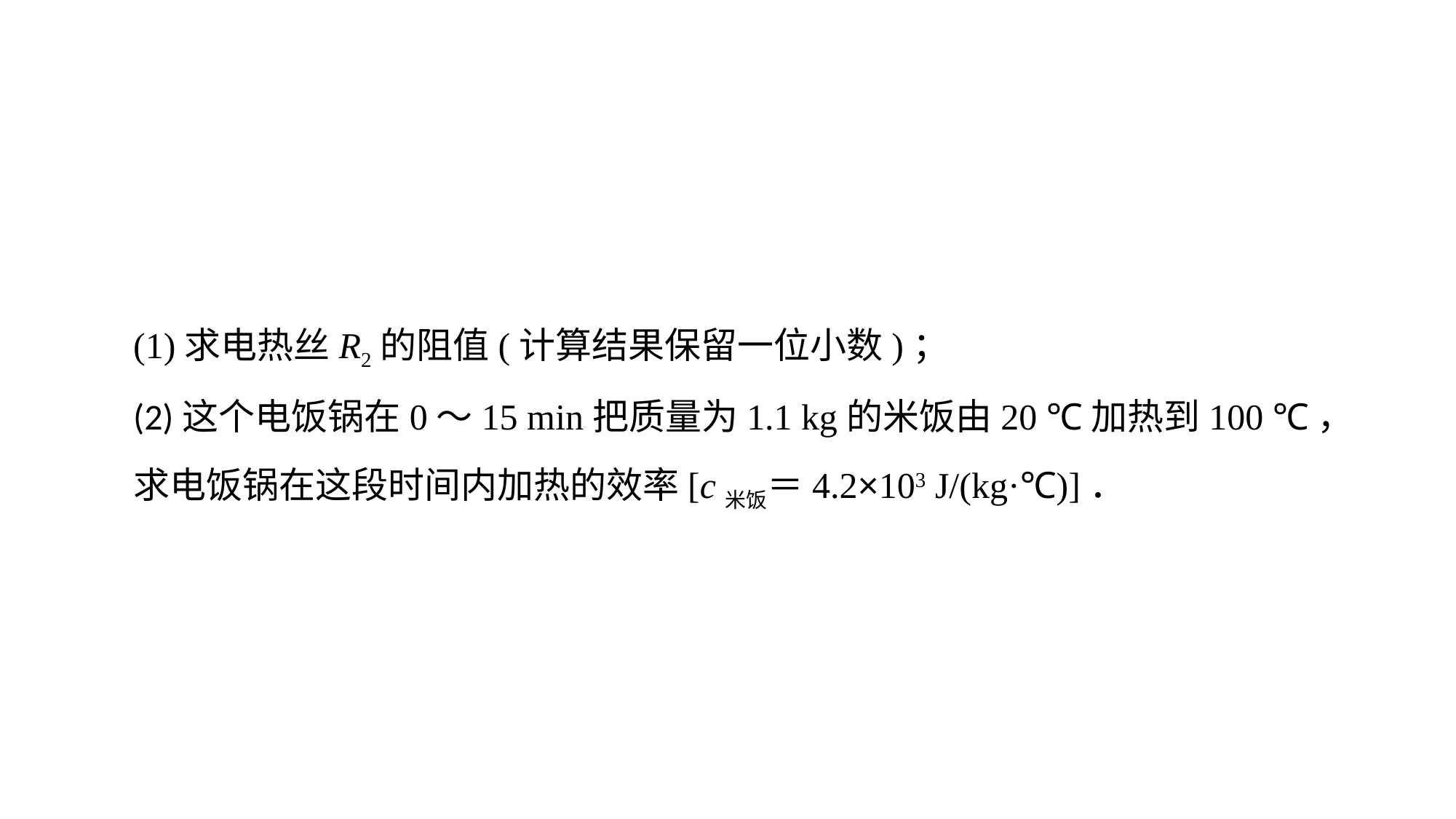

(1)求电热丝R2的阻值(计算结果保留一位小数)；(2)这个电饭锅在0～15 min把质量为1.1 kg的米饭由20 ℃加热到100 ℃，求电饭锅在这段时间内加热的效率[c米饭＝4.2×103 J/(kg·℃)]．